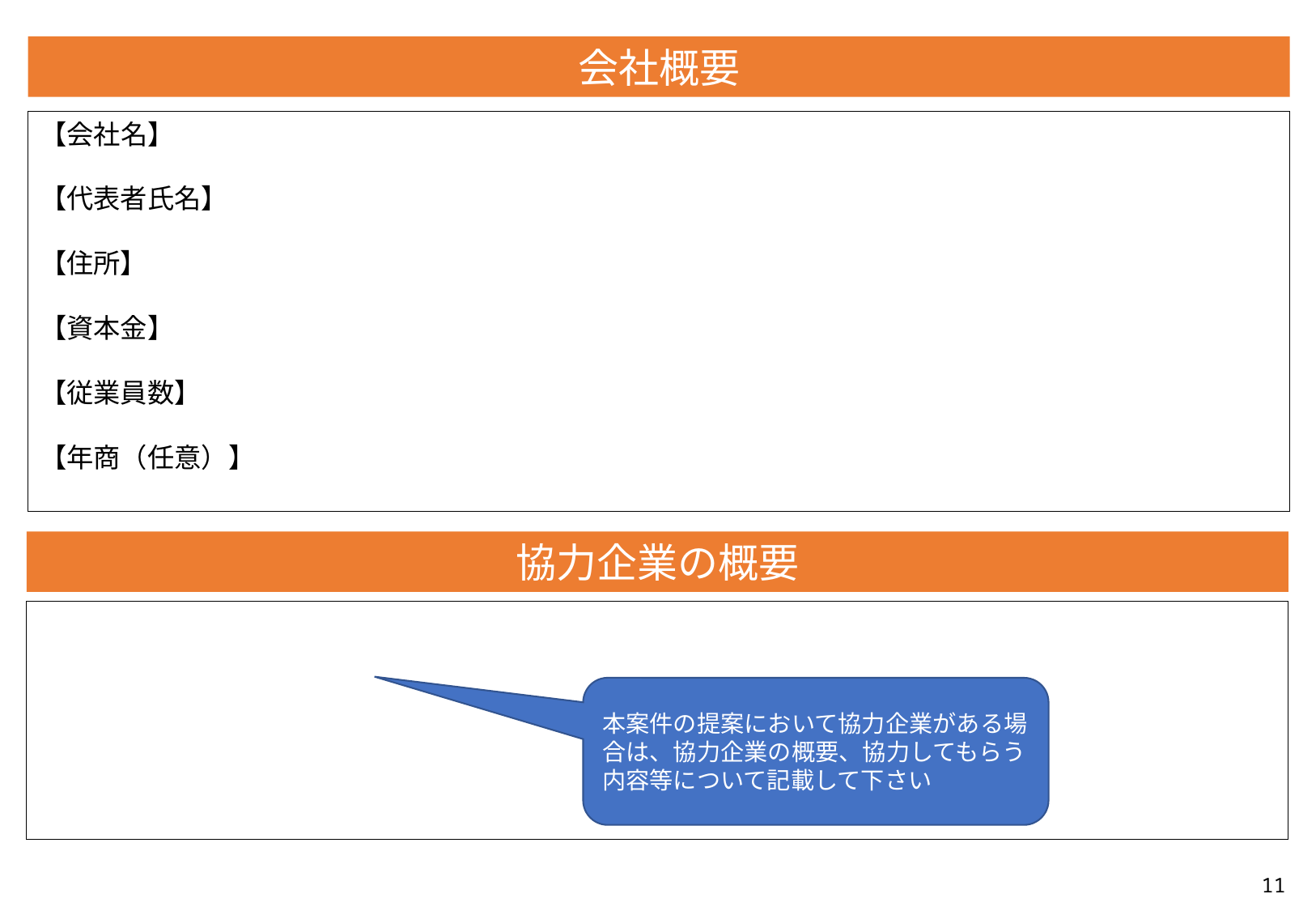

会社概要
【会社名】

【代表者氏名】

【住所】

【資本金】

【従業員数】

【年商（任意）】

協力企業の概要

本案件の提案において協力企業がある場合は、協力企業の概要、協力してもらう内容等について記載して下さい
11